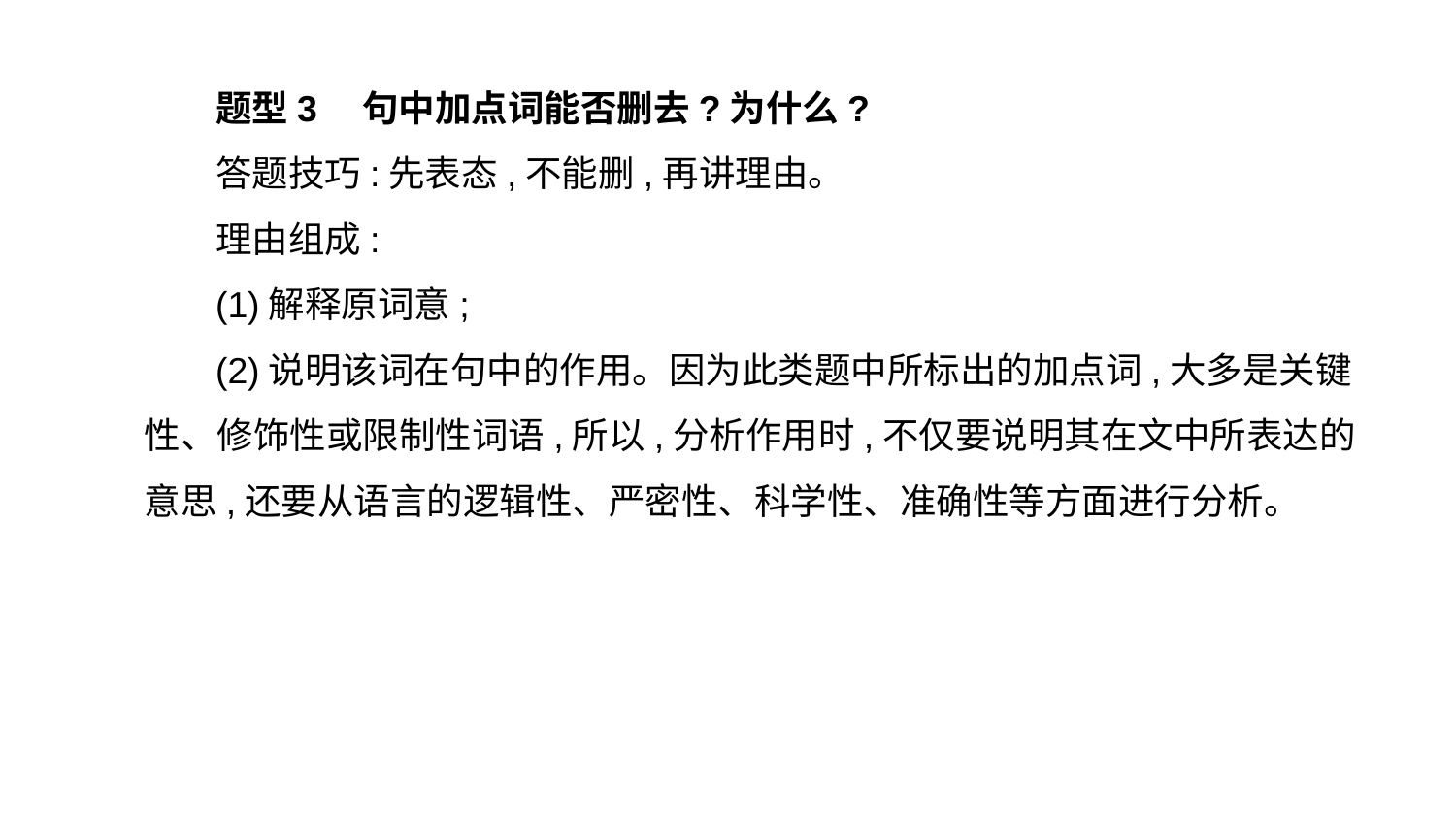

题型3　句中加点词能否删去?为什么?
答题技巧:先表态,不能删,再讲理由。
理由组成:
(1)解释原词意;
(2)说明该词在句中的作用。因为此类题中所标出的加点词,大多是关键性、修饰性或限制性词语,所以,分析作用时,不仅要说明其在文中所表达的意思,还要从语言的逻辑性、严密性、科学性、准确性等方面进行分析。